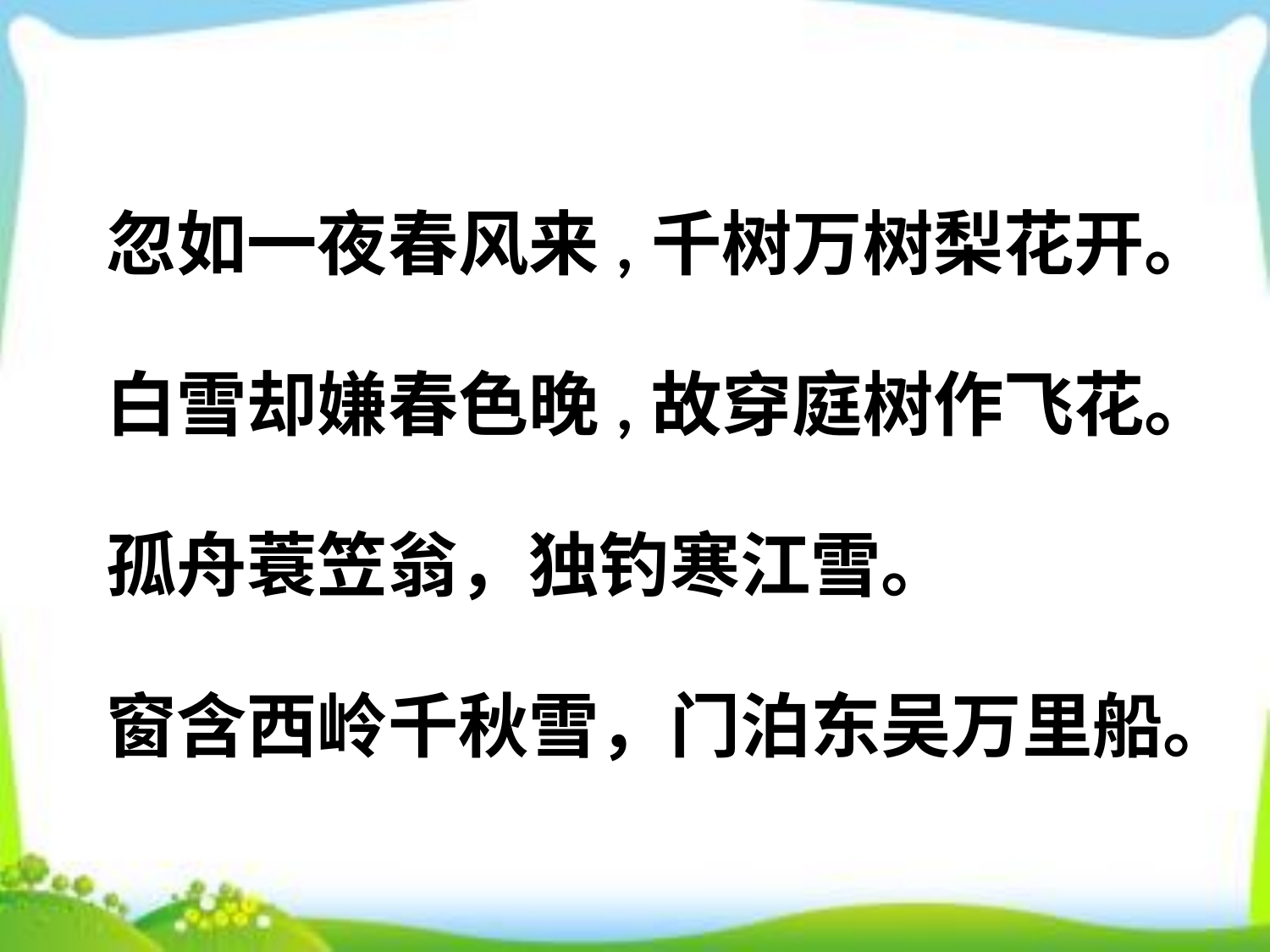

忽如一夜春风来,千树万树梨花开。
白雪却嫌春色晚,故穿庭树作飞花。
孤舟蓑笠翁，独钓寒江雪。
窗含西岭千秋雪，门泊东吴万里船。